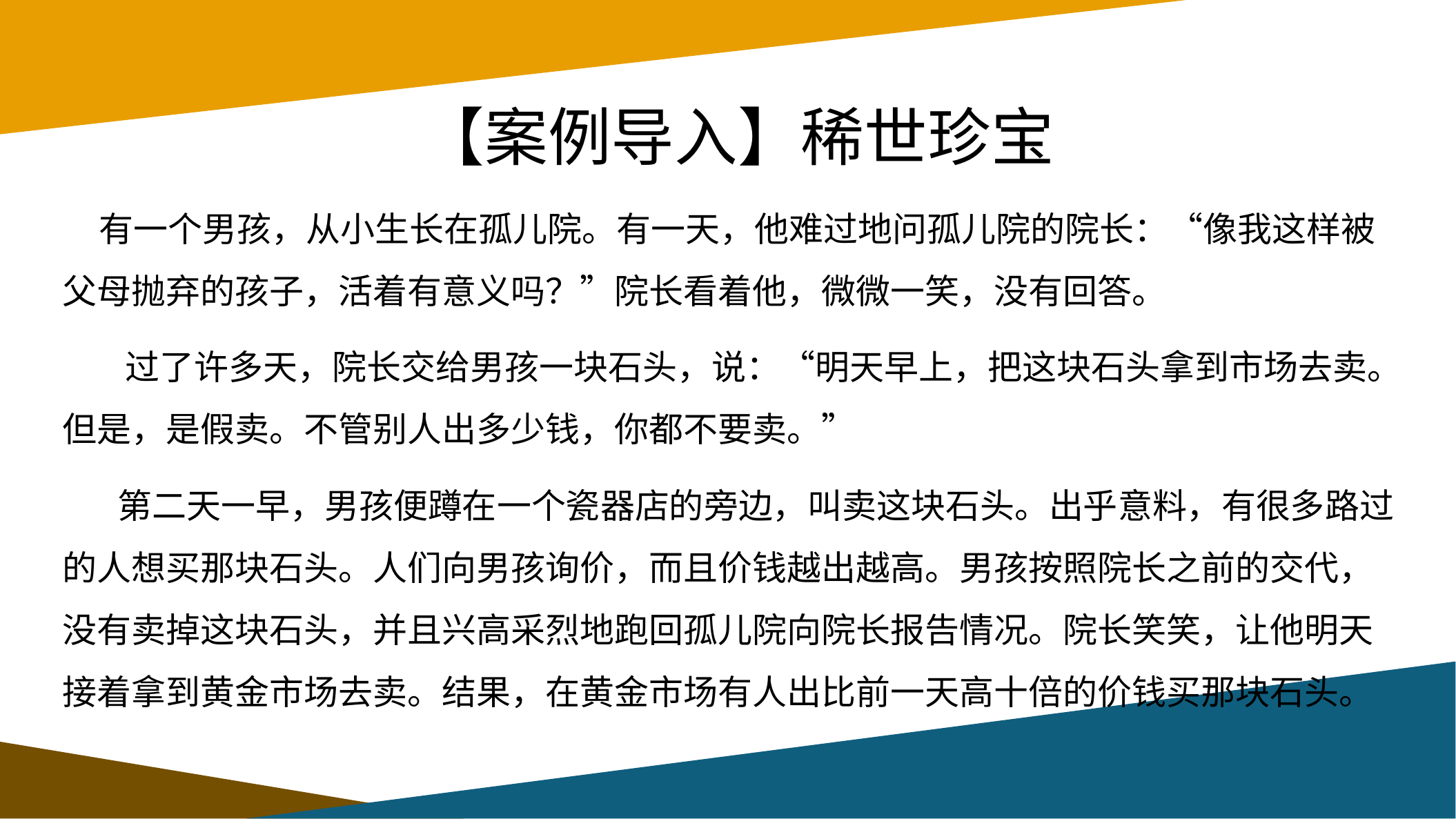

# 【案例导入】稀世珍宝
      有一个男孩，从小生长在孤儿院。有一天，他难过地问孤儿院的院长：“像我这样被父母抛弃的孩子，活着有意义吗？”院长看着他，微微一笑，没有回答。
       过了许多天，院长交给男孩一块石头，说：“明天早上，把这块石头拿到市场去卖。但是，是假卖。不管别人出多少钱，你都不要卖。”
      第二天一早，男孩便蹲在一个瓷器店的旁边，叫卖这块石头。出乎意料，有很多路过的人想买那块石头。人们向男孩询价，而且价钱越出越高。男孩按照院长之前的交代，没有卖掉这块石头，并且兴高采烈地跑回孤儿院向院长报告情况。院长笑笑，让他明天接着拿到黄金市场去卖。结果，在黄金市场有人出比前一天高十倍的价钱买那块石头。